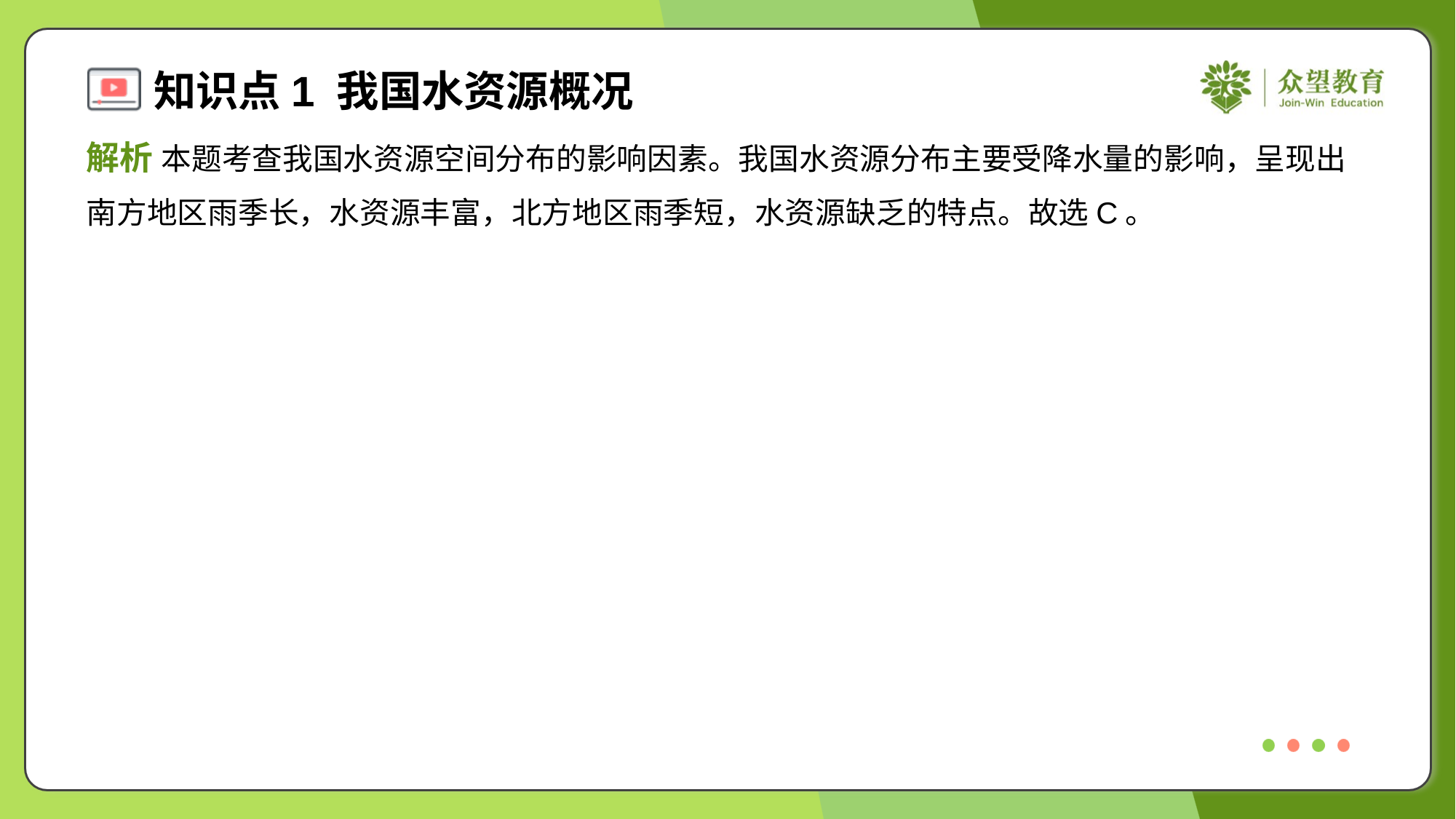

解析 本题考查我国水资源空间分布的影响因素。我国水资源分布主要受降水量的影响，呈现出
南方地区雨季长，水资源丰富，北方地区雨季短，水资源缺乏的特点。故选C。